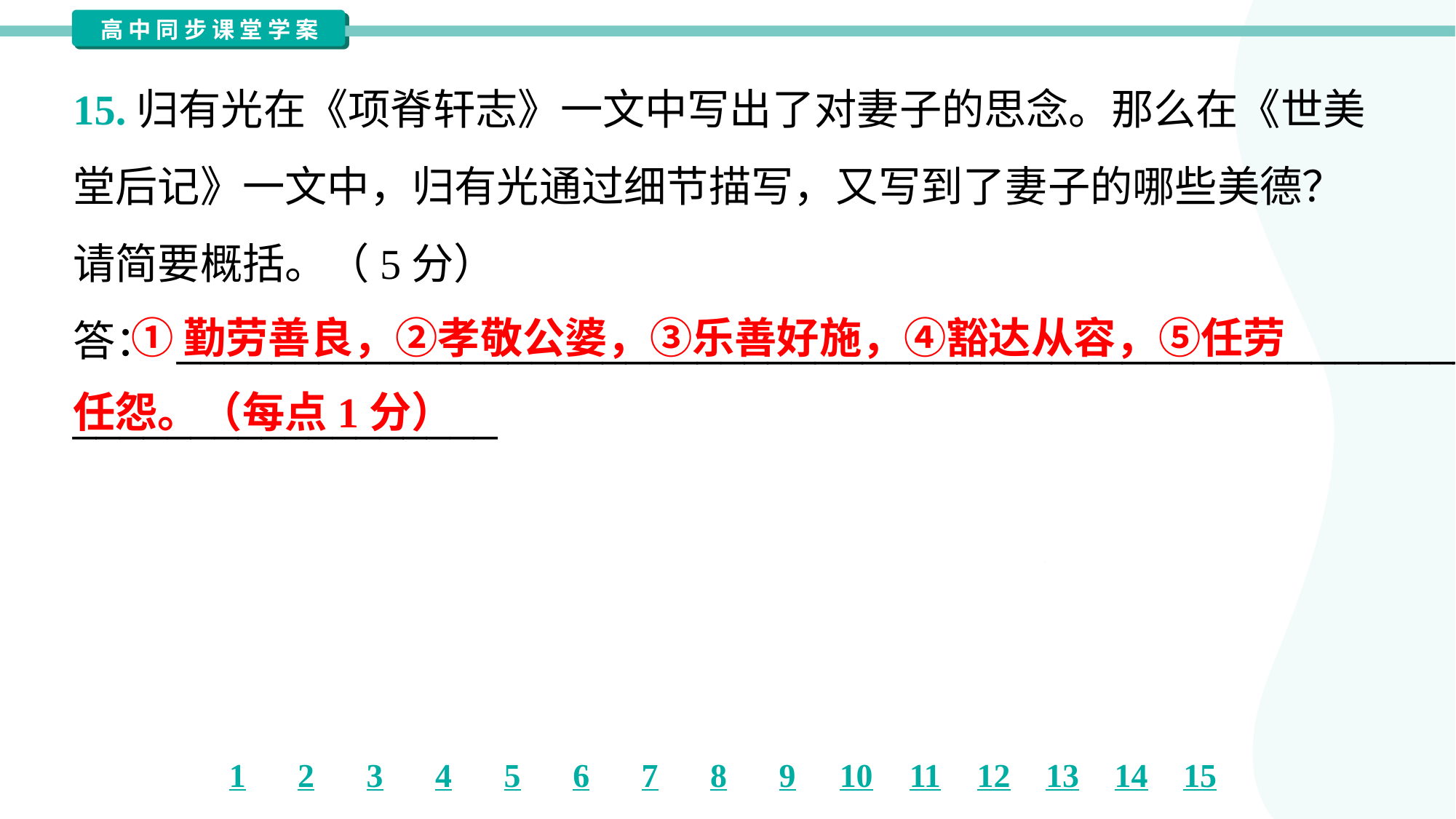

15.归有光在《项脊轩志》一文中写出了对妻子的思念。那么在《世美
堂后记》一文中，归有光通过细节描写，又写到了妻子的哪些美德？
请简要概括。（5分）
答： ________________________________________________________
__________________
      ①勤劳善良，②孝敬公婆，③乐善好施，④豁达从容，⑤任劳
任怨。（每点1分）